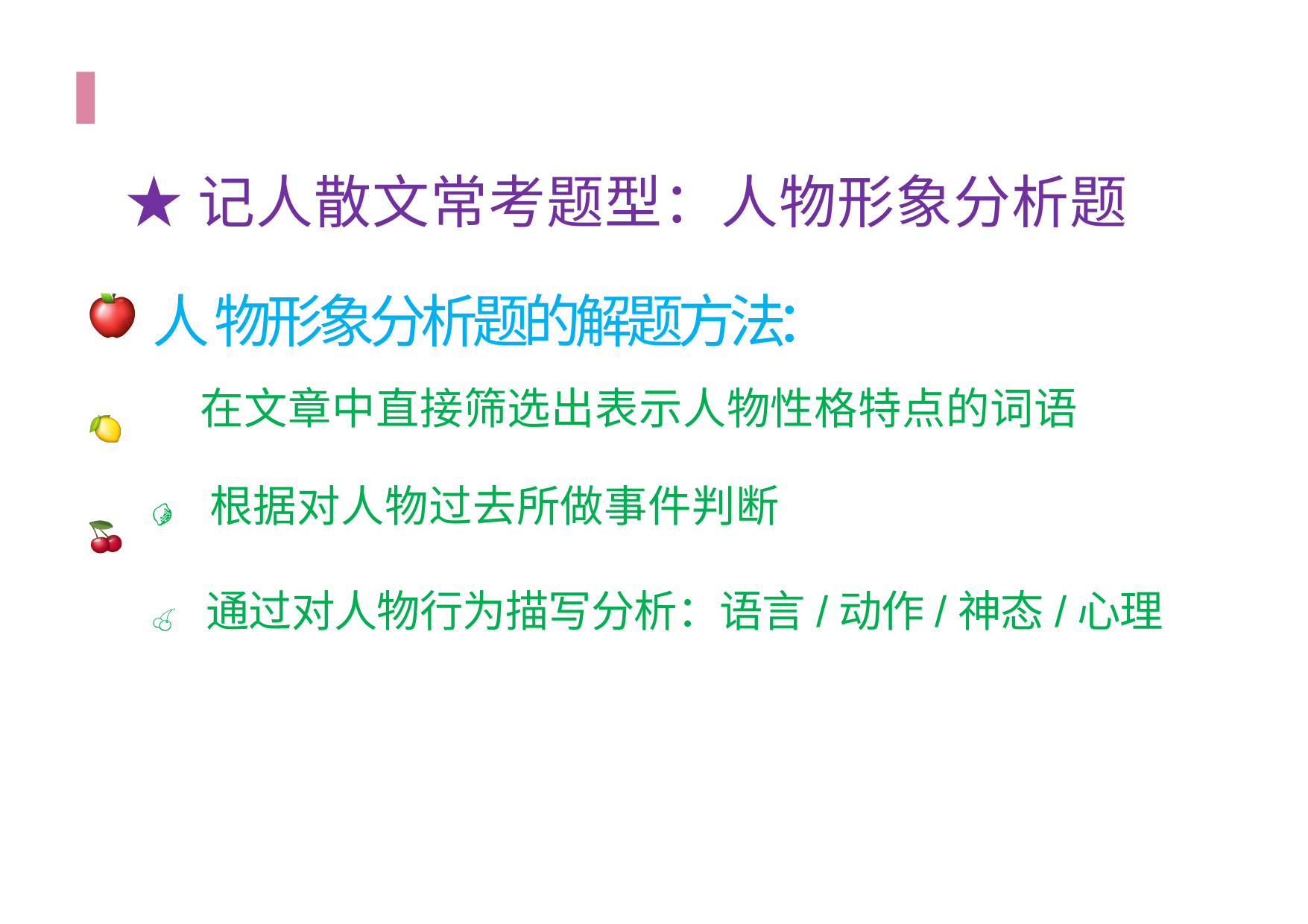

# ★记人散文常考题型：人物形象分析题
人 物 形 象 分 析 题 的 解 题 方 法：
   在文章中直接筛选出表示人物性格特点的词语
🍋 根据对人物过去所做事件判断

🍒通过对人物行为描写分析：语言/动作/神态/心理